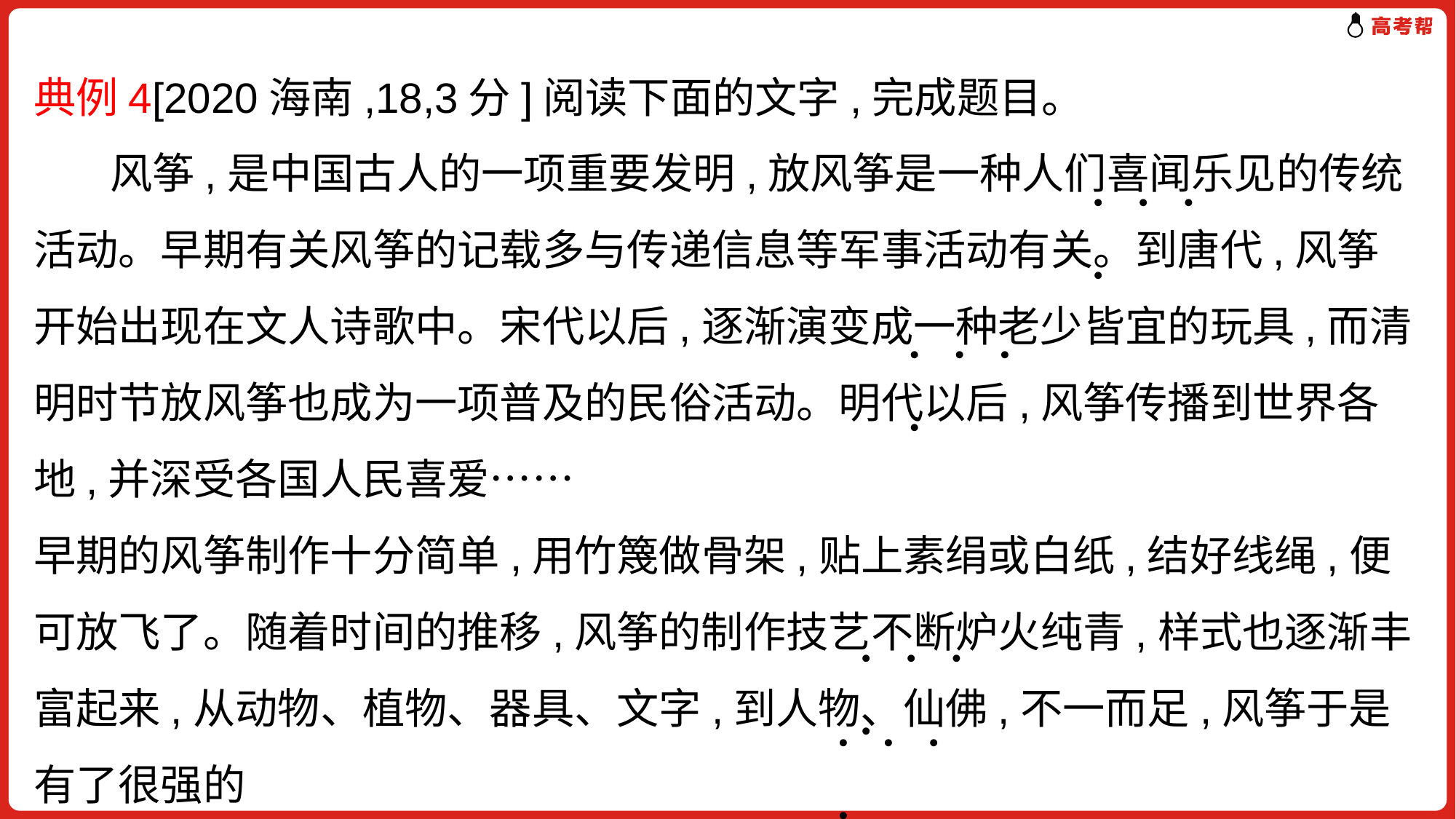

典例4[2020海南,18,3分]阅读下面的文字,完成题目。
       风筝,是中国古人的一项重要发明,放风筝是一种人们喜闻乐见的传统活动。早期有关风筝的记载多与传递信息等军事活动有关。到唐代,风筝开始出现在文人诗歌中。宋代以后,逐渐演变成一种老少皆宜的玩具,而清明时节放风筝也成为一项普及的民俗活动。明代以后,风筝传播到世界各地,并深受各国人民喜爱……
早期的风筝制作十分简单,用竹篾做骨架,贴上素绢或白纸,结好线绳,便可放飞了。随着时间的推移,风筝的制作技艺不断炉火纯青,样式也逐渐丰富起来,从动物、植物、器具、文字,到人物、仙佛,不一而足,风筝于是有了很强的
.  .  .  .
.  .  .  .
.  .  .  .
.  .  .  .